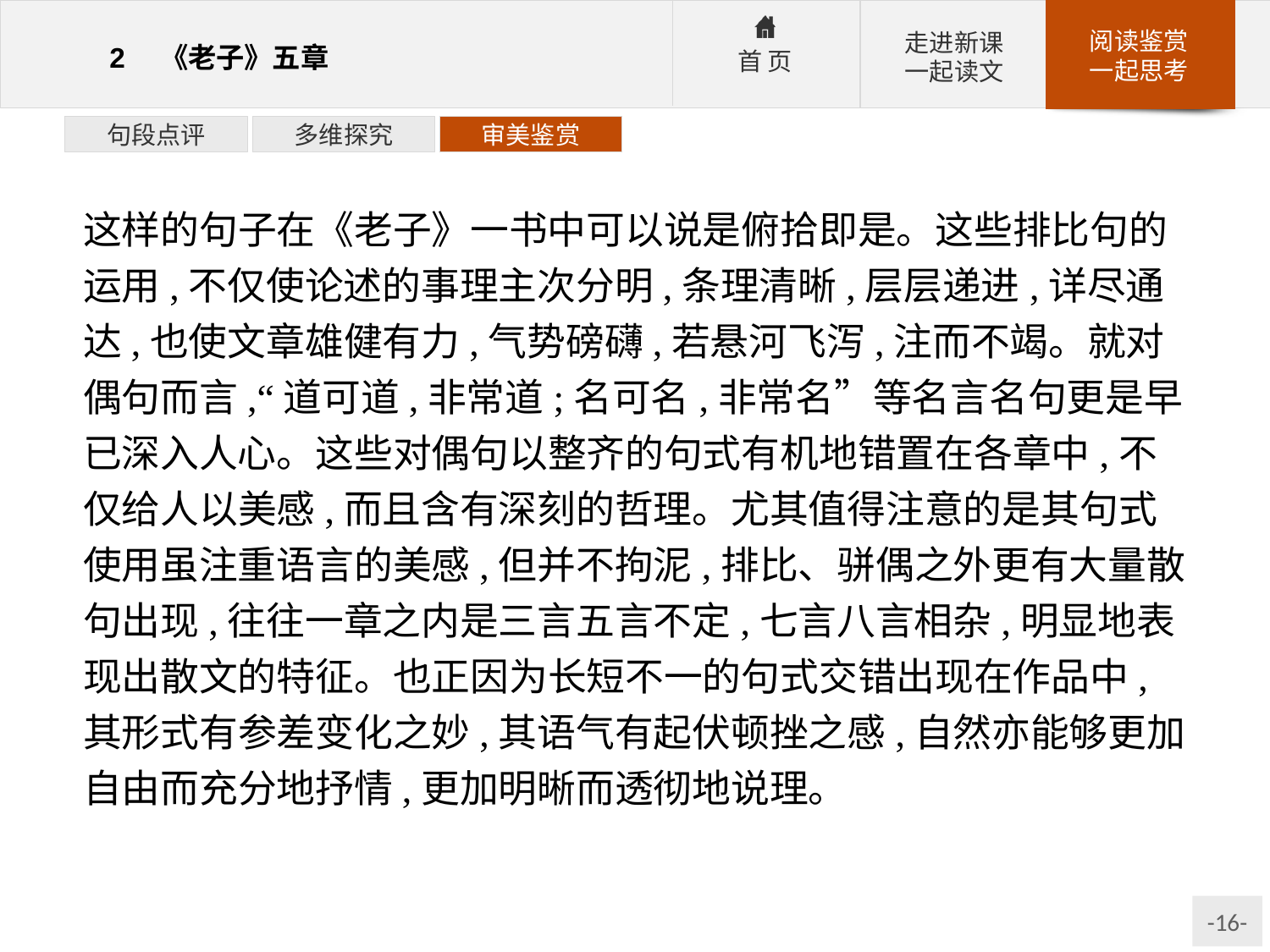

句段点评
多维探究
审美鉴赏
这样的句子在《老子》一书中可以说是俯拾即是。这些排比句的运用,不仅使论述的事理主次分明,条理清晰,层层递进,详尽通达,也使文章雄健有力,气势磅礴,若悬河飞泻,注而不竭。就对偶句而言,“道可道,非常道;名可名,非常名”等名言名句更是早已深入人心。这些对偶句以整齐的句式有机地错置在各章中,不仅给人以美感,而且含有深刻的哲理。尤其值得注意的是其句式使用虽注重语言的美感,但并不拘泥,排比、骈偶之外更有大量散句出现,往往一章之内是三言五言不定,七言八言相杂,明显地表现出散文的特征。也正因为长短不一的句式交错出现在作品中,其形式有参差变化之妙,其语气有起伏顿挫之感,自然亦能够更加自由而充分地抒情,更加明晰而透彻地说理。